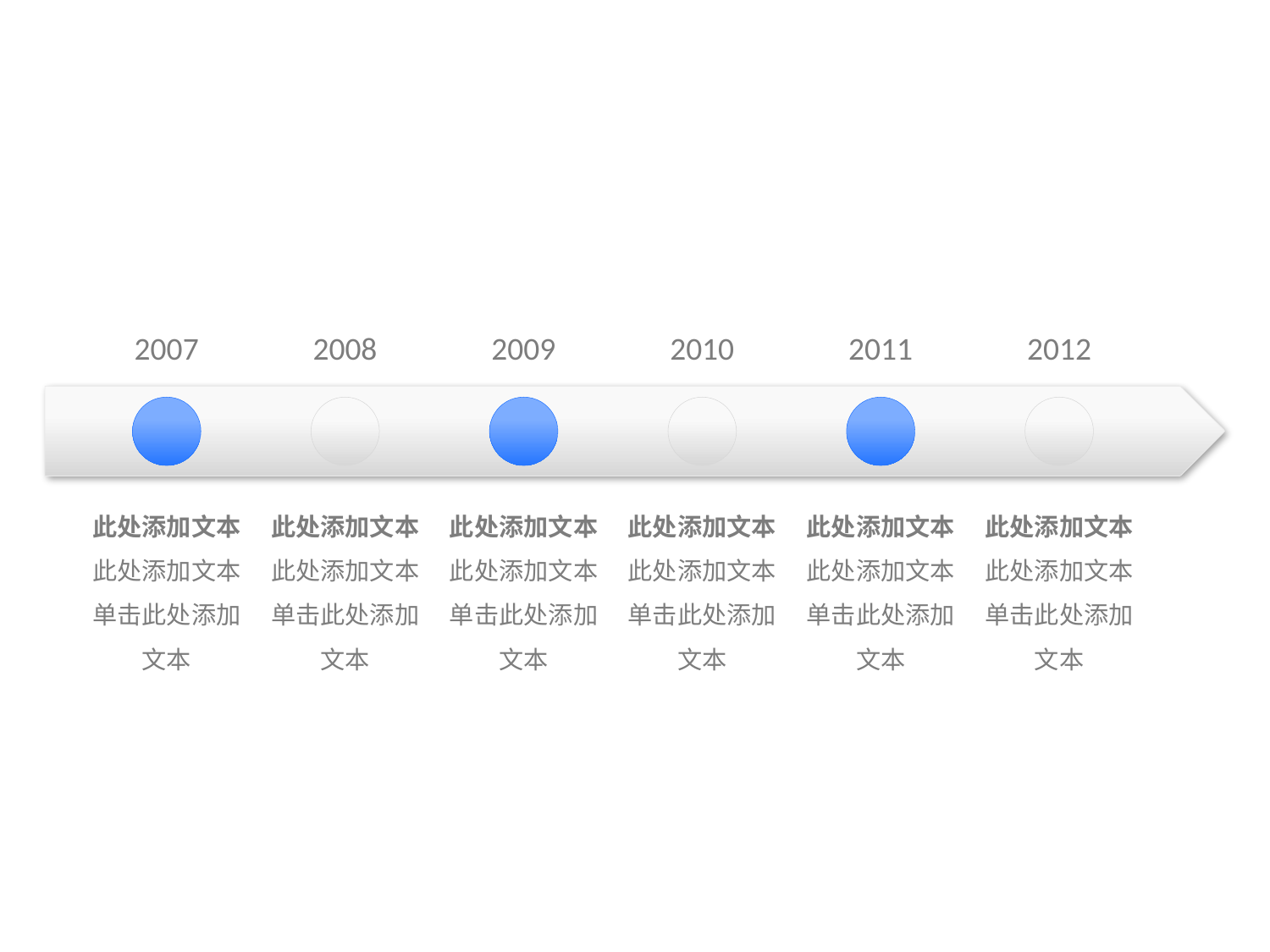

2007

此处添加文本
此处添加文本单击此处添加文本
2008

此处添加文本
此处添加文本单击此处添加文本
2009

此处添加文本
此处添加文本单击此处添加文本
2010

此处添加文本
此处添加文本单击此处添加文本
2011

此处添加文本
此处添加文本单击此处添加文本
2012

此处添加文本
此处添加文本单击此处添加文本